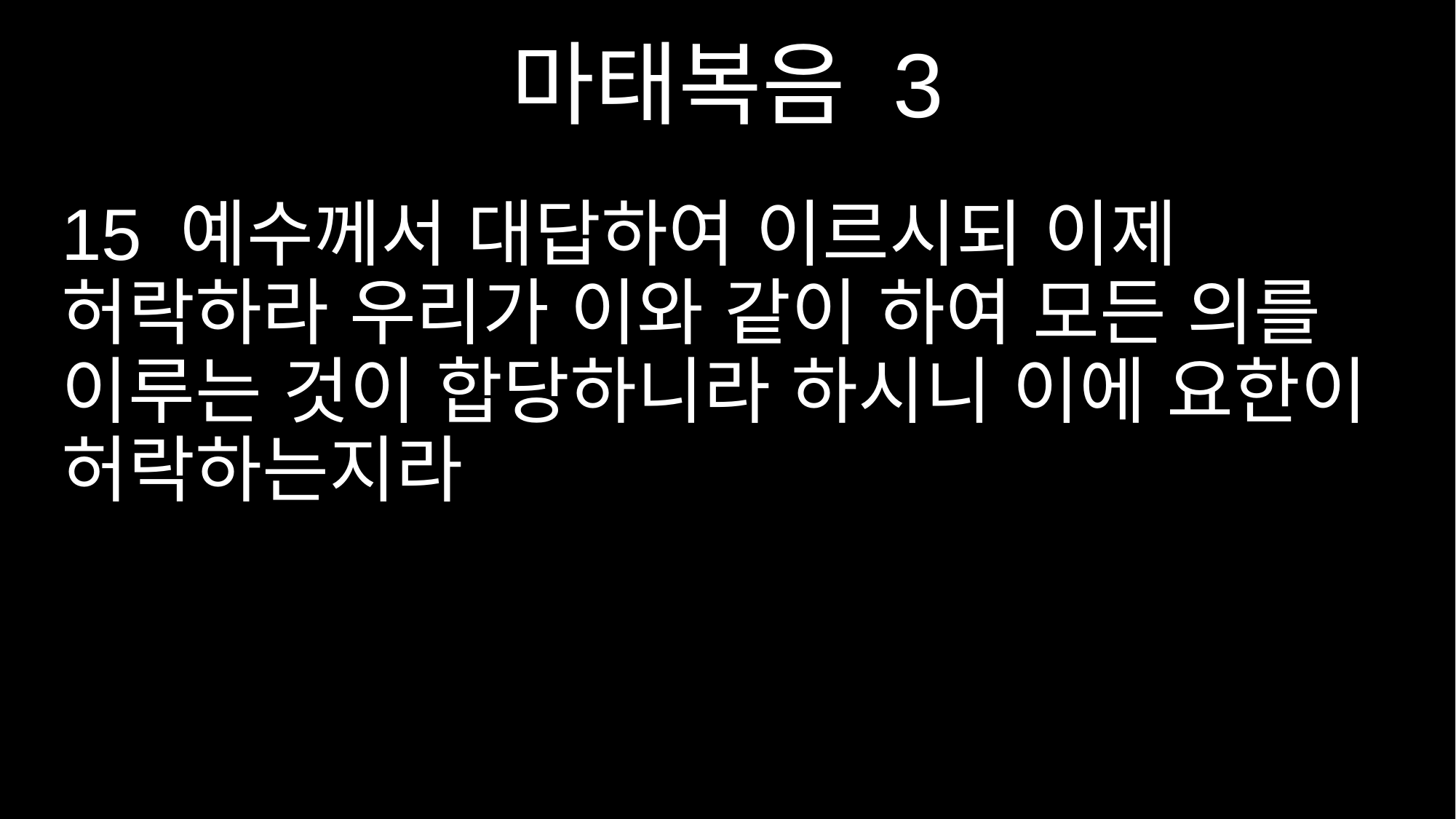

마태복음 3
15 예수께서 대답하여 이르시되 이제 허락하라 우리가 이와 같이 하여 모든 의를 이루는 것이 합당하니라 하시니 이에 요한이 허락하는지라